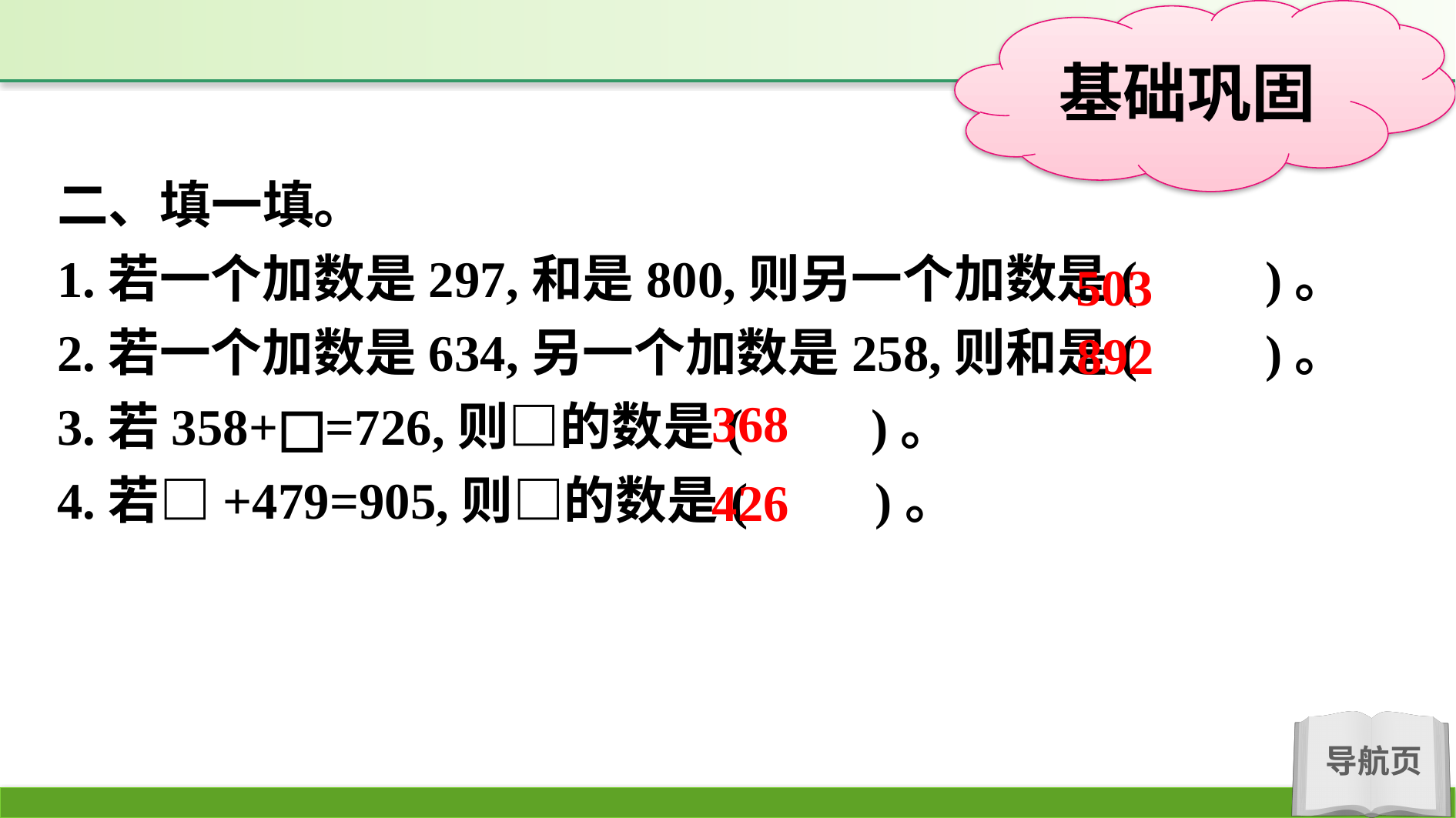

二、填一填。
1.若一个加数是297,和是800,则另一个加数是(　　)。
2.若一个加数是634,另一个加数是258,则和是(　　)。
3.若358+□=726,则□的数是(　　)。
4.若□+479=905,则□的数是(　　)。
503
892
368
426